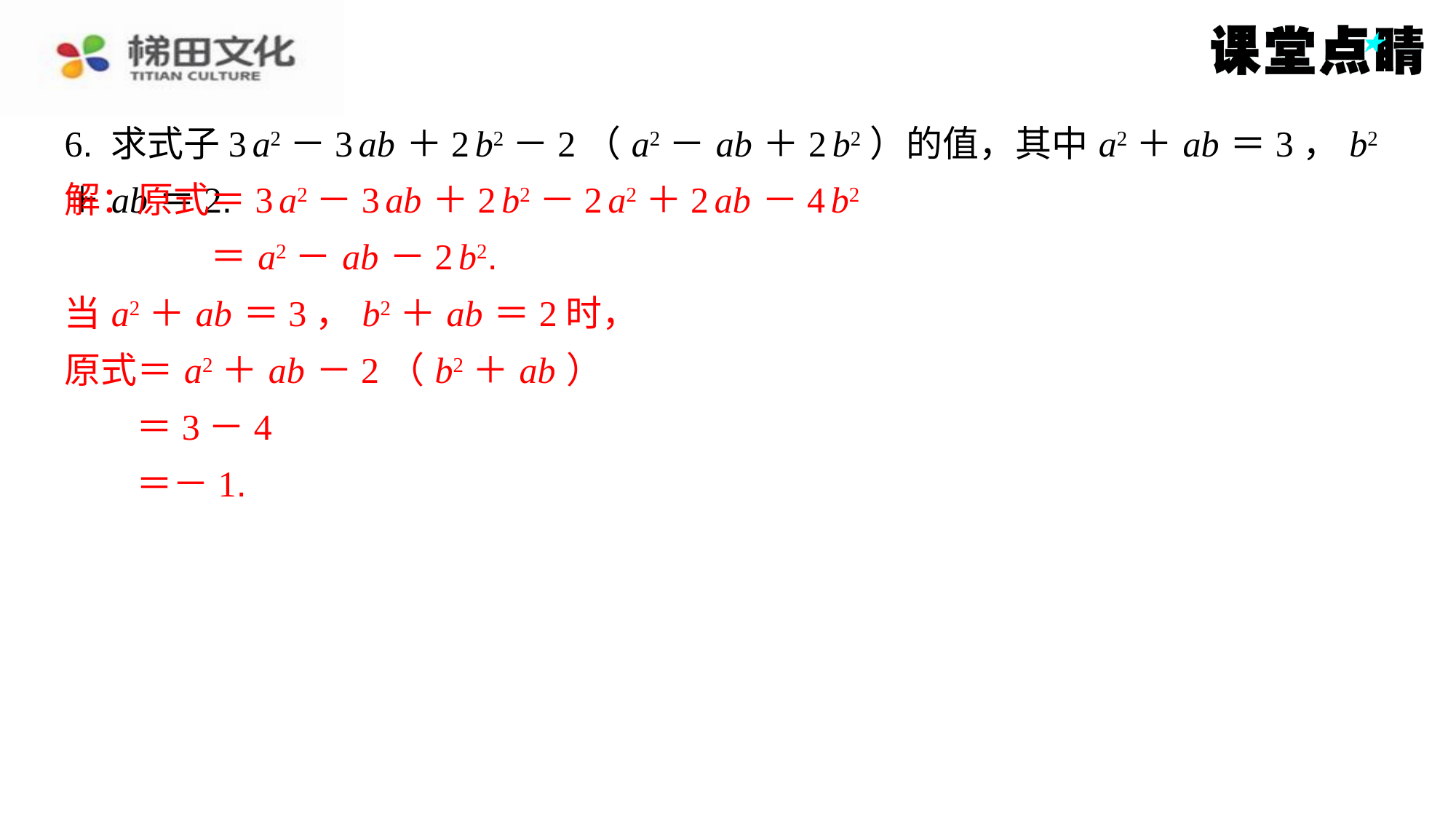

6. 求式子3 a2－3 ab ＋2 b2－2（ a2－ ab ＋2 b2）的值，其中 a2＋ ab ＝3， b2＋ ab ＝2.
解：原式＝3 a2－3 ab ＋2 b2－2 a2＋2 ab －4 b2
＝ a2－ ab －2 b2.
当 a2＋ ab ＝3， b2＋ ab ＝2时，
原式＝ a2＋ ab －2（ b2＋ ab ）
＝3－4
＝－1.
解：原式＝3 a2－3 ab ＋2 b2－2 a2＋2 ab －4 b2
＝ a2－ ab －2 b2.
当 a2＋ ab ＝3， b2＋ ab ＝2时，
原式＝ a2＋ ab －2（ b2＋ ab ）
＝3－4
＝－1.